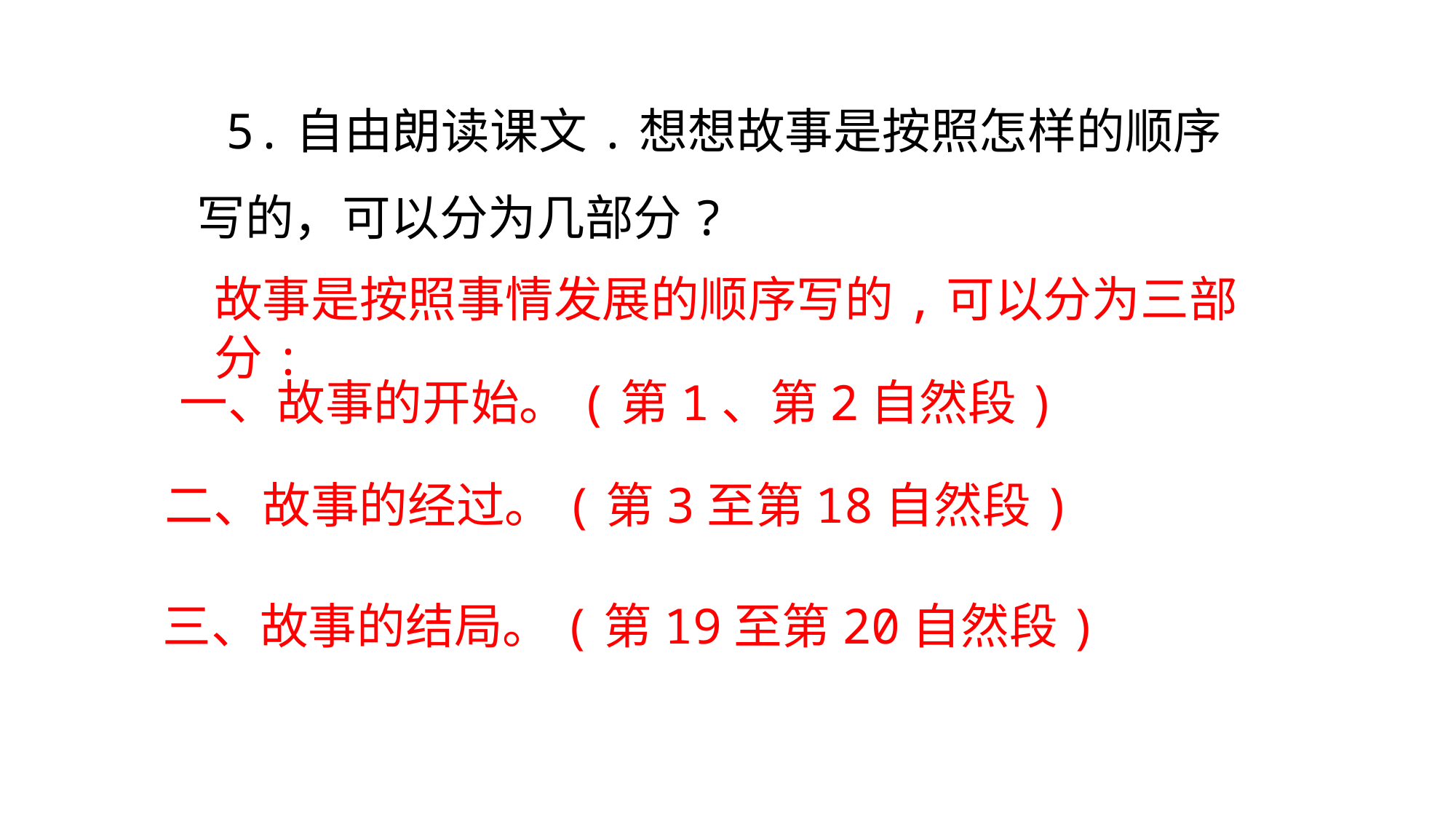

5.自由朗读课文.想想故事是按照怎样的顺序写的，可以分为几部分?
故事是按照事情发展的顺序写的,可以分为三部分:
一、故事的开始。(第1、第2自然段)
二、故事的经过。(第3至第18自然段)
三、故事的结局。(第19至第20自然段)